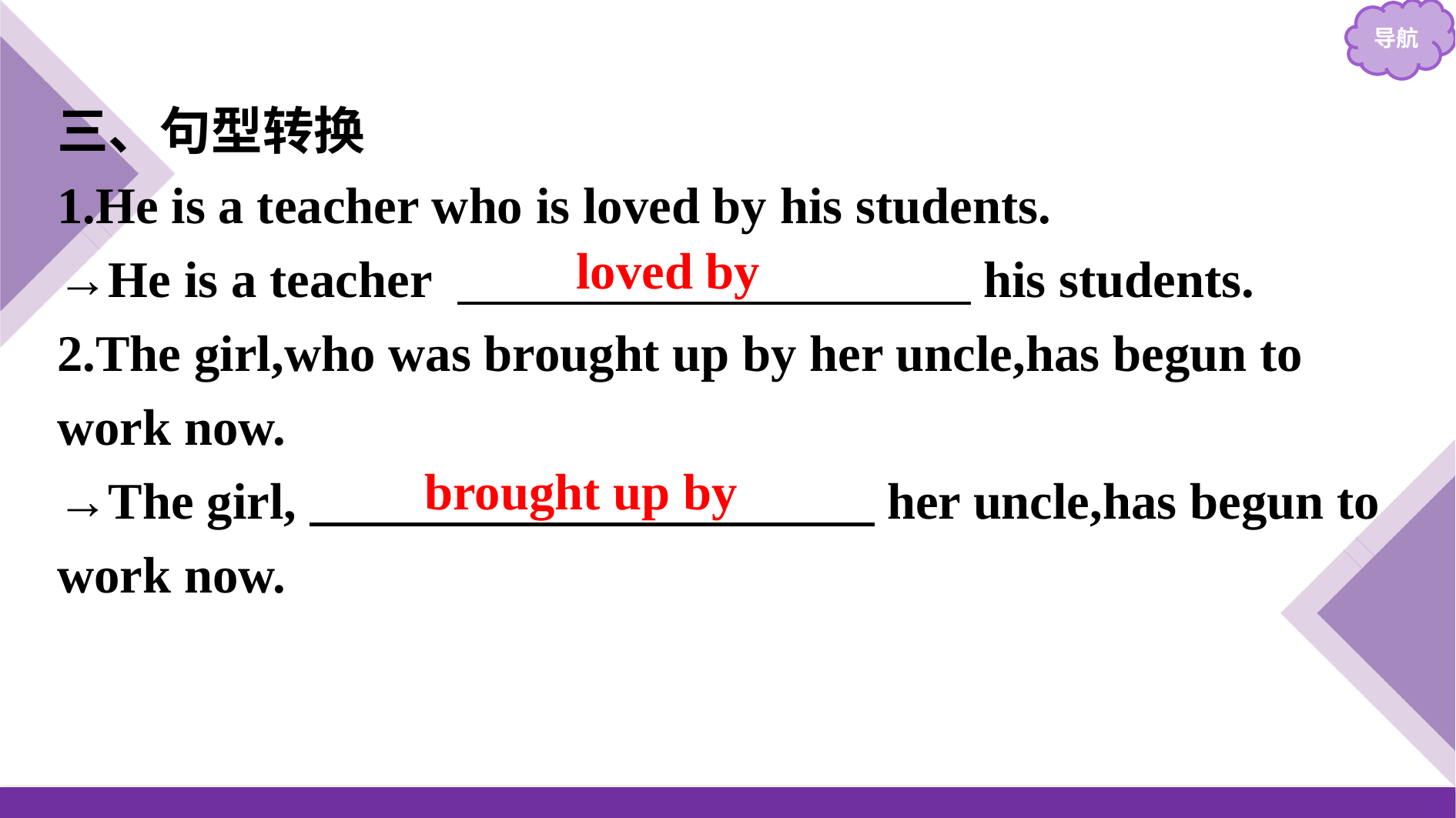

三、句型转换
1.He is a teacher who is loved by his students.
→He is a teacher 　　　　　　　　　　his students.
2.The girl,who was brought up by her uncle,has begun to work now.
→The girl,　　　　　　　　　　　her uncle,has begun to work now.
loved by
brought up by